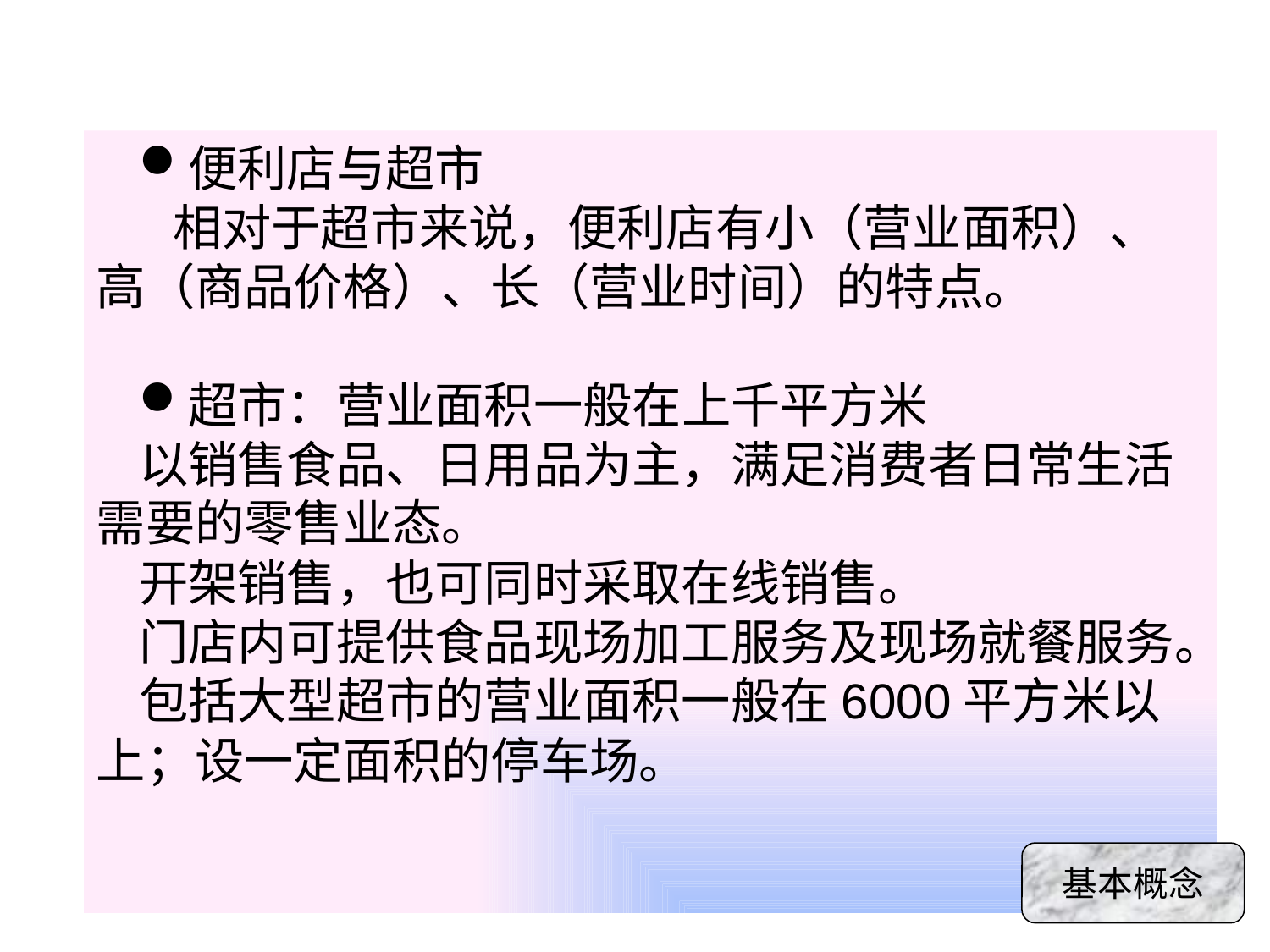

便利店与超市
  相对于超市来说，便利店有小（营业面积）、高（商品价格）、长（营业时间）的特点。

超市：营业面积一般在上千平方米
以销售食品、日用品为主，满足消费者日常生活需要的零售业态。
开架销售，也可同时采取在线销售。
门店内可提供食品现场加工服务及现场就餐服务。
包括大型超市的营业面积一般在6000平方米以上；设一定面积的停车场。

基本概念